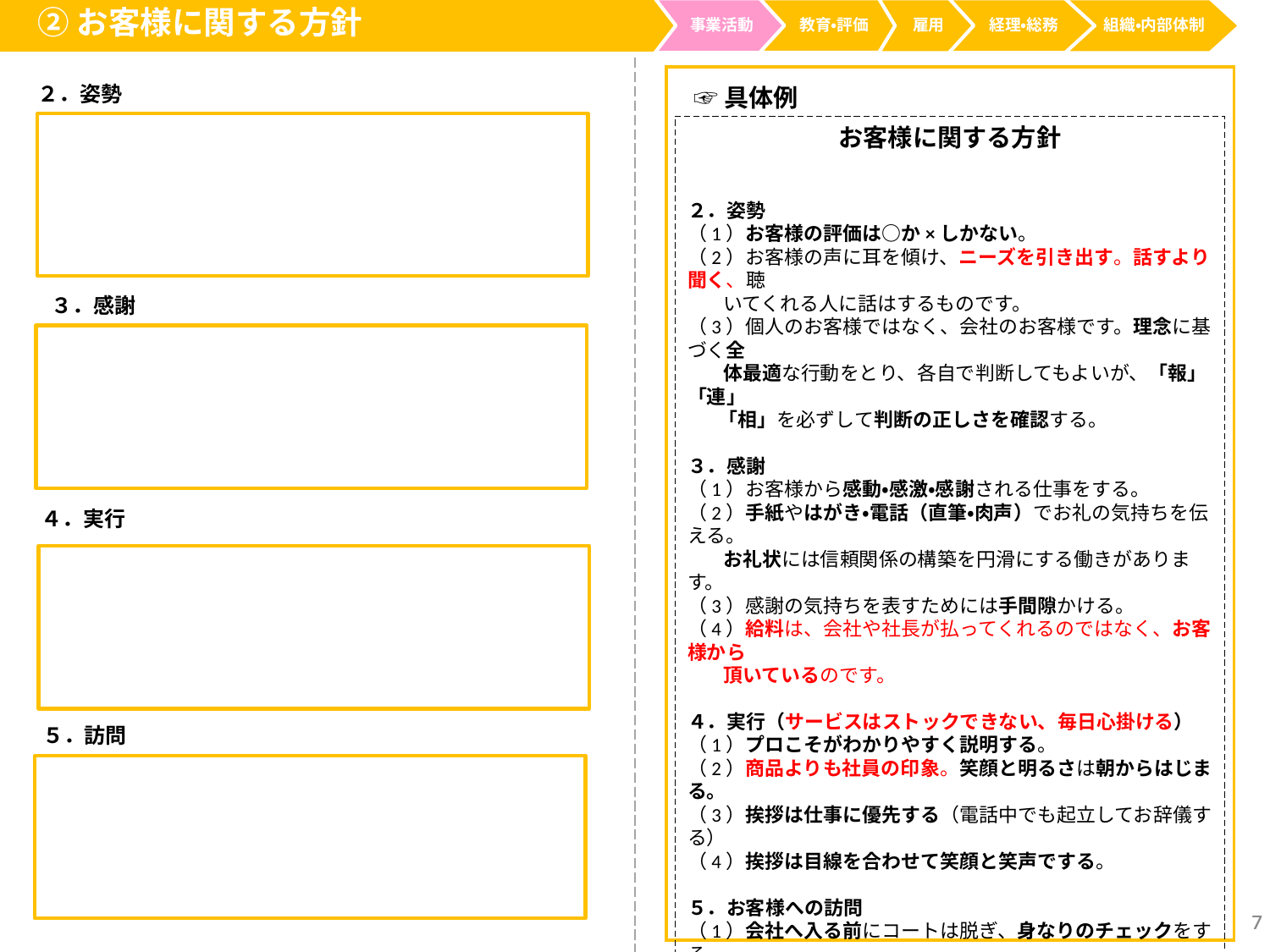

②お客様に関する方針
事業活動
経理・総務
教育・評価
雇用
組織・内部体制

２．姿勢
☞具体例

お客様に関する方針

２．姿勢
（1）お客様の評価は○か×しかない。
（2）お客様の声に耳を傾け、ニーズを引き出す。話すより聞く、聴
       いてくれる人に話はするものです。
（3）個人のお客様ではなく、会社のお客様です。理念に基づく全
       体最適な行動をとり、各自で判断してもよいが、「報」「連」
      「相」を必ずして判断の正しさを確認する。

３．感謝
（1）お客様から感動・感激・感謝される仕事をする。
（2）手紙やはがき・電話（直筆・肉声）でお礼の気持ちを伝える。
       お礼状には信頼関係の構築を円滑にする働きがあります。
（3）感謝の気持ちを表すためには手間隙かける。
（4）給料は、会社や社長が払ってくれるのではなく、お客様から
       頂いているのです。

４．実行（サービスはストックできない、毎日心掛ける）
（1）プロこそがわかりやすく説明する。
（2）商品よりも社員の印象。笑顔と明るさは朝からはじまる。
（3）挨拶は仕事に優先する（電話中でも起立してお辞儀する）
（4）挨拶は目線を合わせて笑顔と笑声でする。

５．お客様への訪問
（1）会社へ入る前にコートは脱ぎ、身なりのチェックをする。
（2）おはようございます、こんにちは。●●コンサルティング会社
　　の×××ですと明るく元気良く笑顔と笑声で挨拶して入る。
（3）失礼するときも、「ありがとうございます」と言ってお辞儀をし
       てから退室する。
（4）退室するときは、飲み物の器を後片付けしやすいように1ヶ所
      に集めて置く。

３．感謝

４．実行

５．訪問

7
7
7